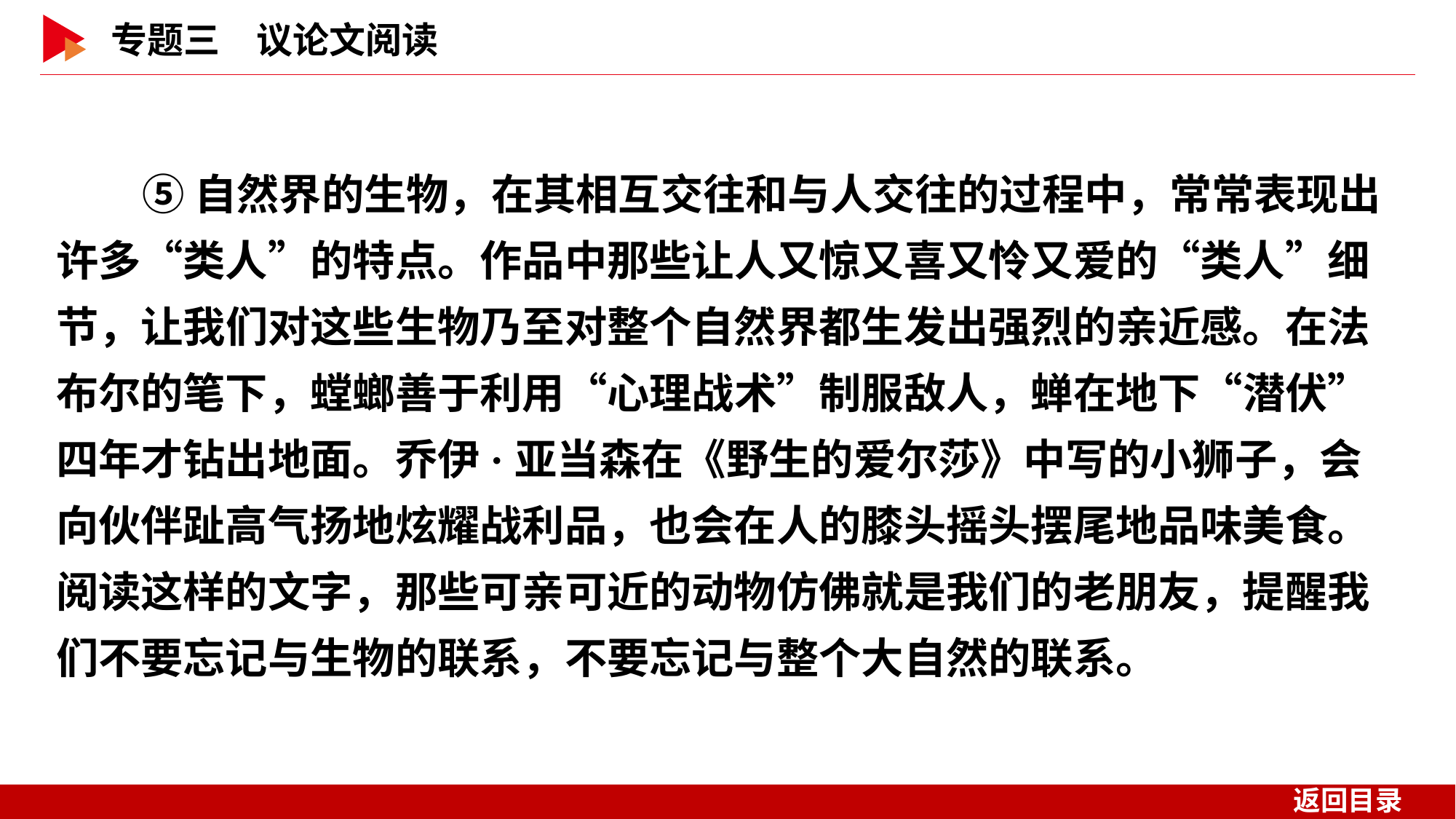

⑤自然界的生物，在其相互交往和与人交往的过程中，常常表现出许多“类人”的特点。作品中那些让人又惊又喜又怜又爱的“类人”细节，让我们对这些生物乃至对整个自然界都生发出强烈的亲近感。在法布尔的笔下，螳螂善于利用“心理战术”制服敌人，蝉在地下“潜伏”四年才钻出地面。乔伊·亚当森在《野生的爱尔莎》中写的小狮子，会向伙伴趾高气扬地炫耀战利品，也会在人的膝头摇头摆尾地品味美食。阅读这样的文字，那些可亲可近的动物仿佛就是我们的老朋友，提醒我们不要忘记与生物的联系，不要忘记与整个大自然的联系。